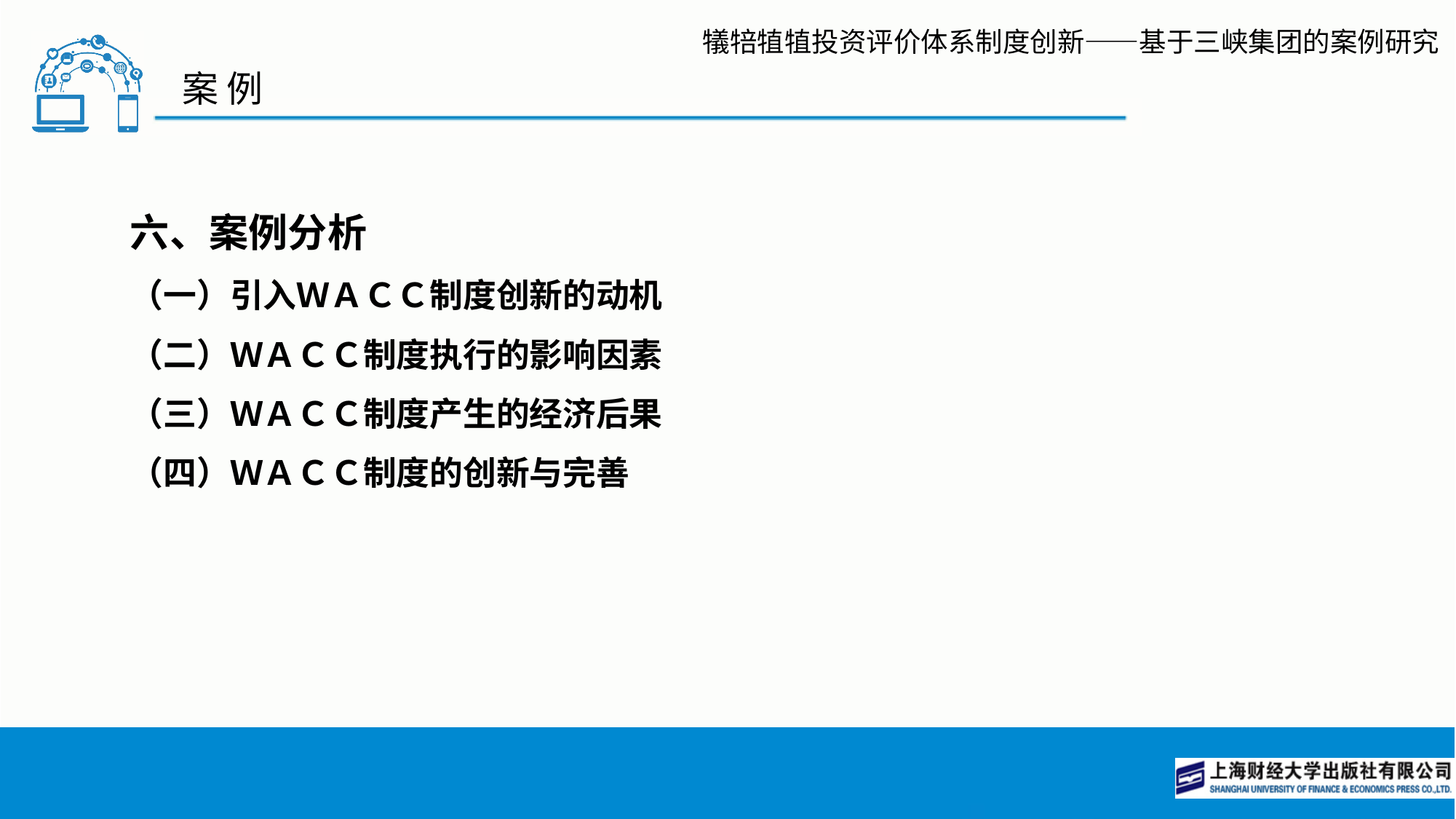

犠犃犆犆投资评价体系制度创新——基于三峡集团的案例研究
# 案 例
六、案例分析
（一）引入ＷＡＣＣ制度创新的动机
（二）ＷＡＣＣ制度执行的影响因素
（三）ＷＡＣＣ制度产生的经济后果
（四）ＷＡＣＣ制度的创新与完善